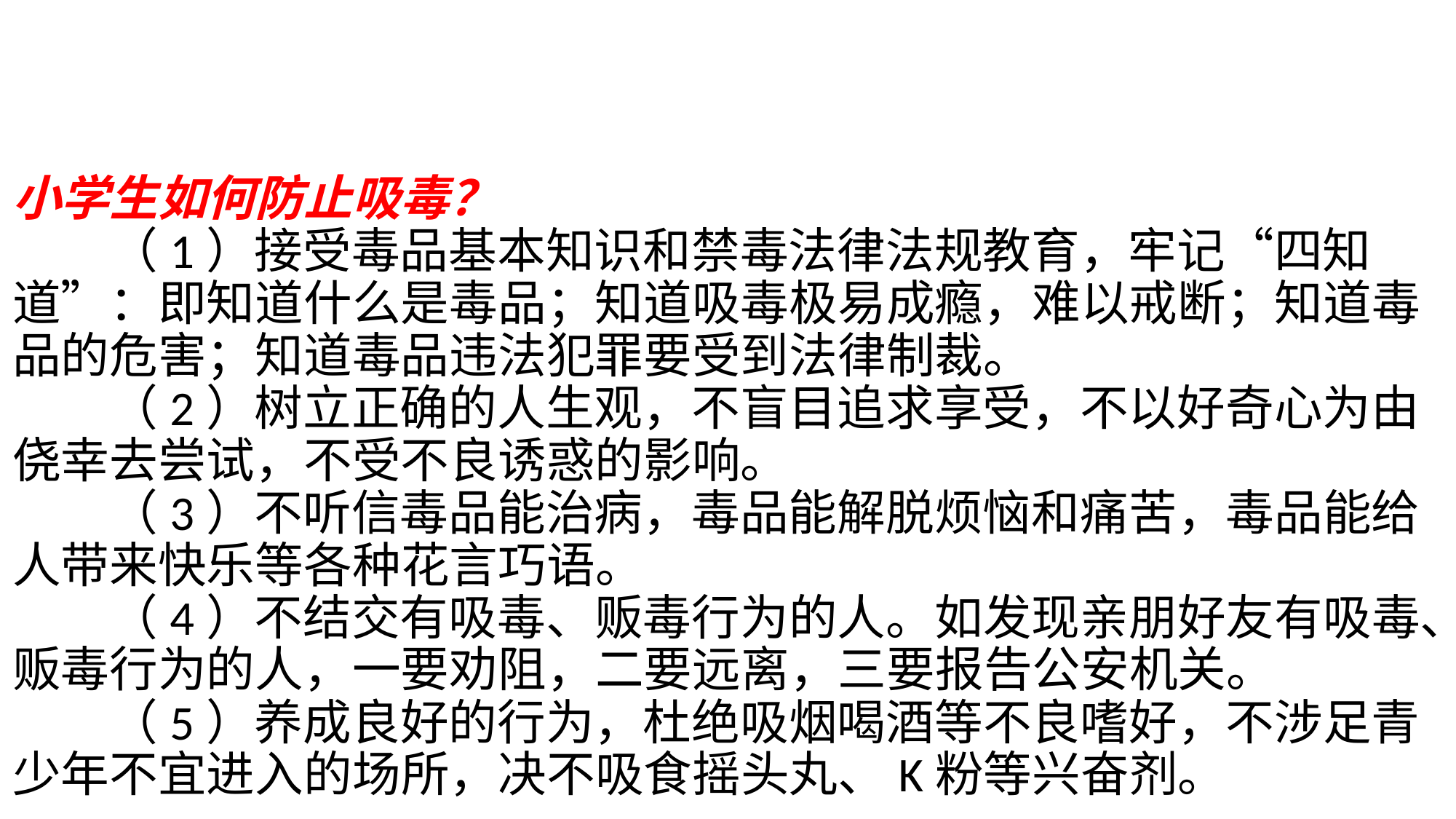

# 小学生如何防止吸毒？ 　　（1）接受毒品基本知识和禁毒法律法规教育，牢记“四知道”：即知道什么是毒品；知道吸毒极易成瘾，难以戒断；知道毒品的危害；知道毒品违法犯罪要受到法律制裁。 　　（2）树立正确的人生观，不盲目追求享受，不以好奇心为由侥幸去尝试，不受不良诱惑的影响。 　　（3）不听信毒品能治病，毒品能解脱烦恼和痛苦，毒品能给人带来快乐等各种花言巧语。 　　（4）不结交有吸毒、贩毒行为的人。如发现亲朋好友有吸毒、贩毒行为的人，一要劝阻，二要远离，三要报告公安机关。 　　（5）养成良好的行为，杜绝吸烟喝酒等不良嗜好，不涉足青少年不宜进入的场所，决不吸食摇头丸、K粉等兴奋剂。